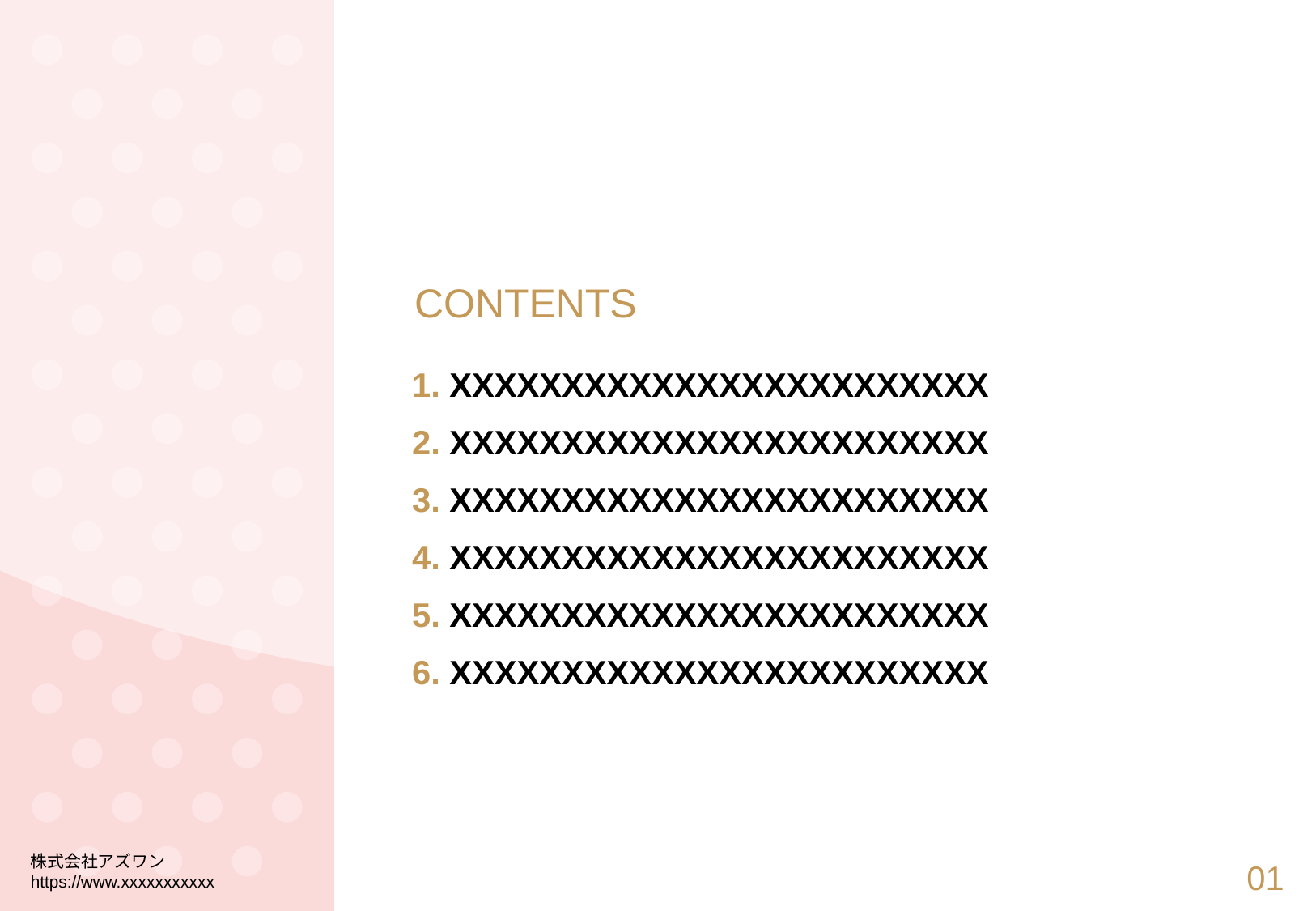

CONTENTS
1. XXXXXXXXXXXXXXXXXXXXXXXX
2. XXXXXXXXXXXXXXXXXXXXXXXX
3. XXXXXXXXXXXXXXXXXXXXXXXX
4. XXXXXXXXXXXXXXXXXXXXXXXX
5. XXXXXXXXXXXXXXXXXXXXXXXX
6. XXXXXXXXXXXXXXXXXXXXXXXX
株式会社アズワン
https://www.xxxxxxxxxxx
01